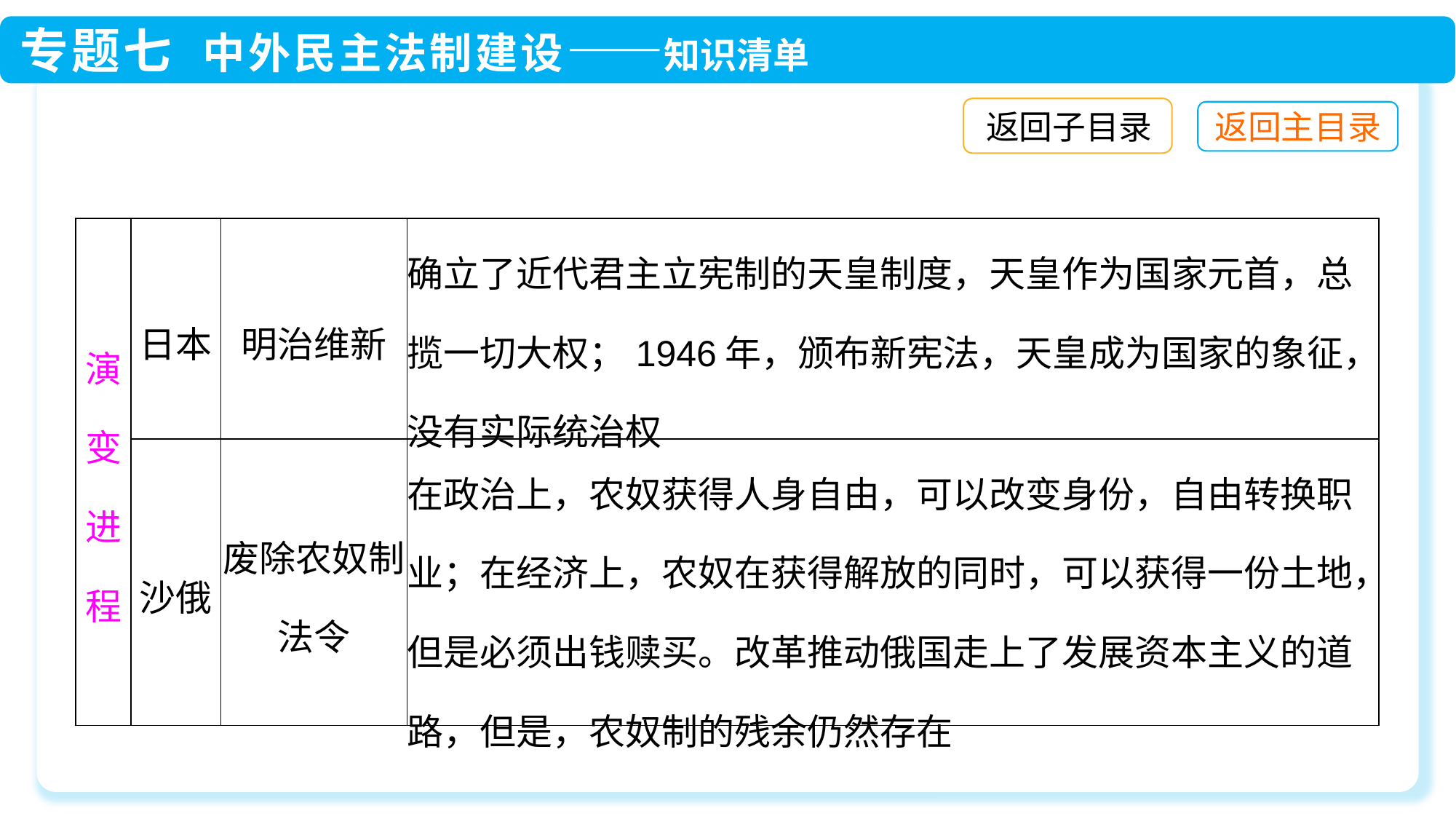

返回子目录
| 演变进程 | 日本 | 明治维新 | 确立了近代君主立宪制的天皇制度，天皇作为国家元首，总揽一切大权；1946年，颁布新宪法，天皇成为国家的象征，没有实际统治权 |
| --- | --- | --- | --- |
|  | 沙俄 | 废除农奴制法令 | 在政治上，农奴获得人身自由，可以改变身份，自由转换职业；在经济上，农奴在获得解放的同时，可以获得一份土地，但是必须出钱赎买。改革推动俄国走上了发展资本主义的道路，但是，农奴制的残余仍然存在 |